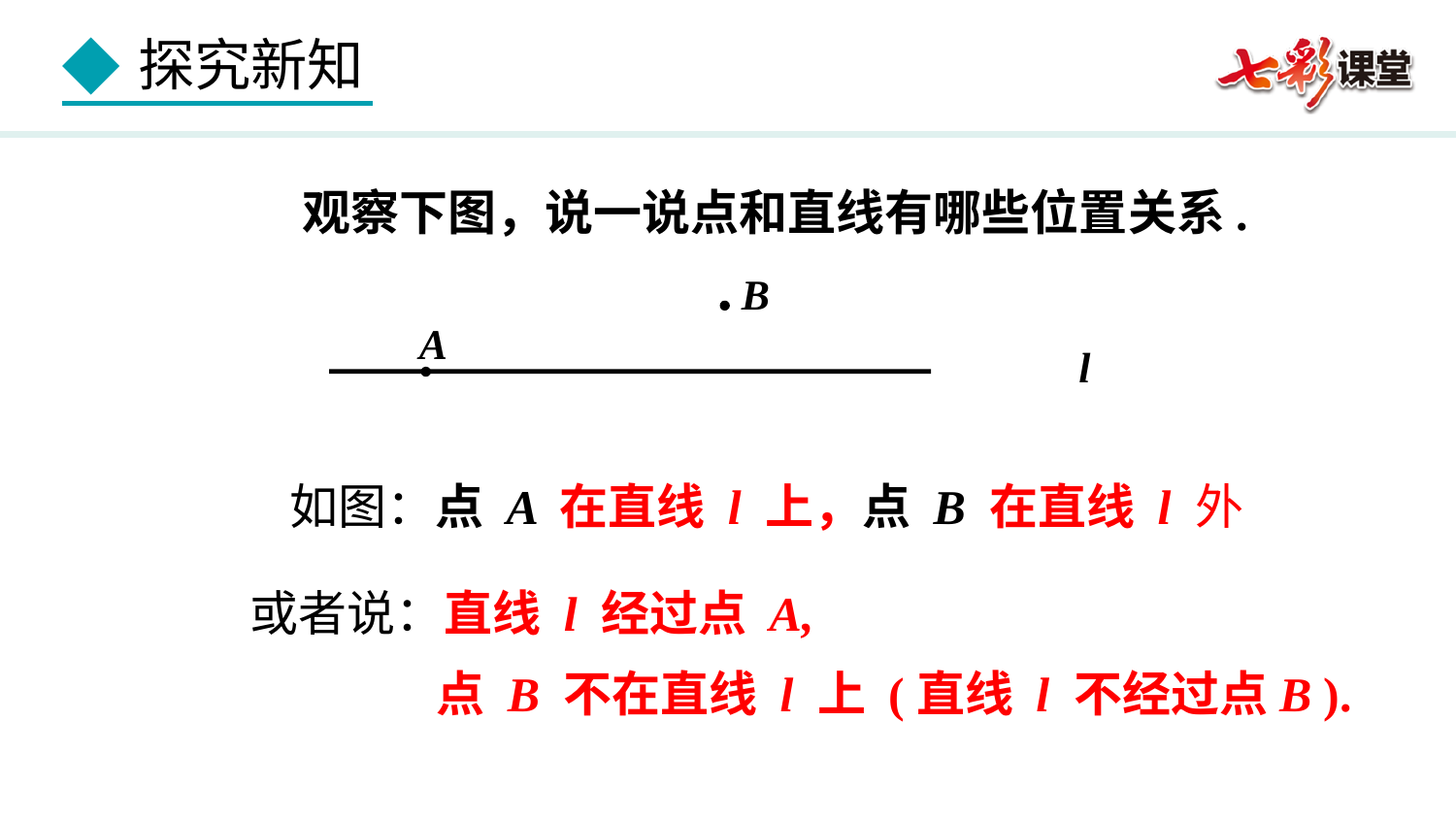

观察下图，说一说点和直线有哪些位置关系.
B

A

l

如图：点 A 在直线 l 上，点 B 在直线 l 外
或者说：直线 l 经过点 A,
                点 B 不在直线 l 上 (直线 l 不经过点B ).